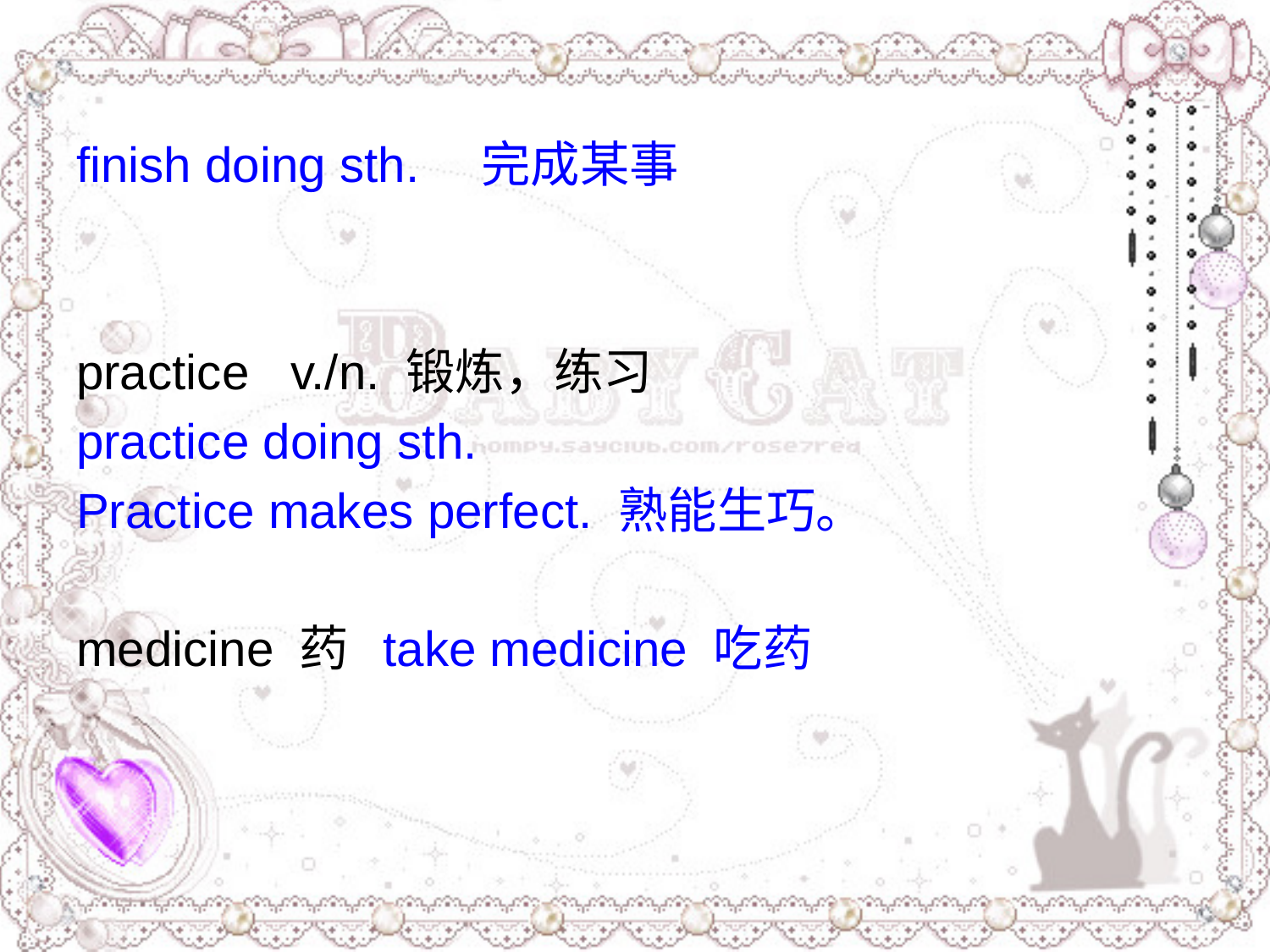

finish doing sth.　完成某事

practice   v./n. 锻炼，练习
practice doing sth.
Practice makes perfect. 熟能生巧。

medicine 药  take medicine 吃药